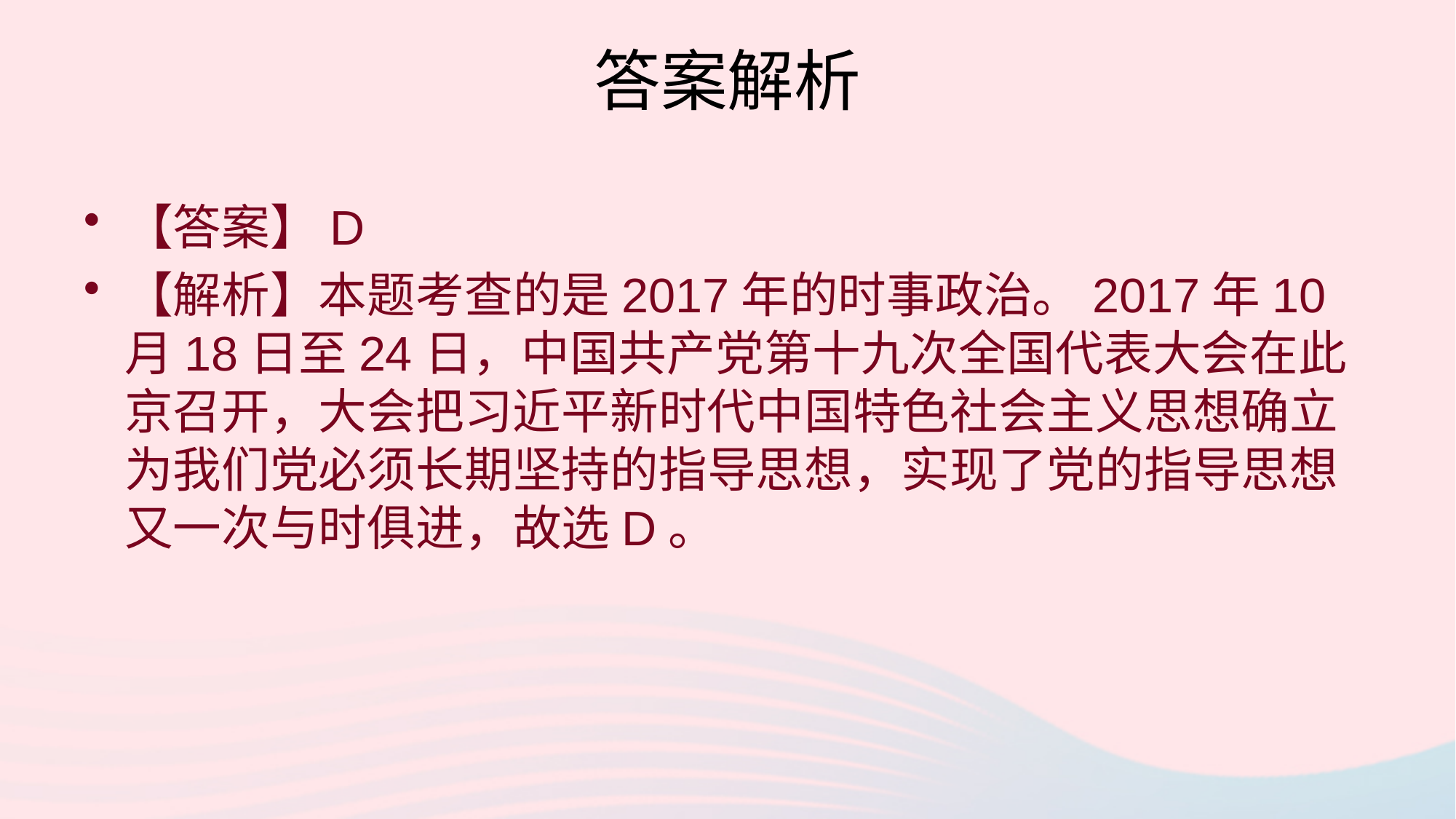

# 答案解析
【答案】D
【解析】本题考查的是2017年的时事政治。2017年10月18日至24日，中国共产党第十九次全国代表大会在此京召开，大会把习近平新时代中国特色社会主义思想确立为我们党必须长期坚持的指导思想，实现了党的指导思想又一次与时俱进，故选D。